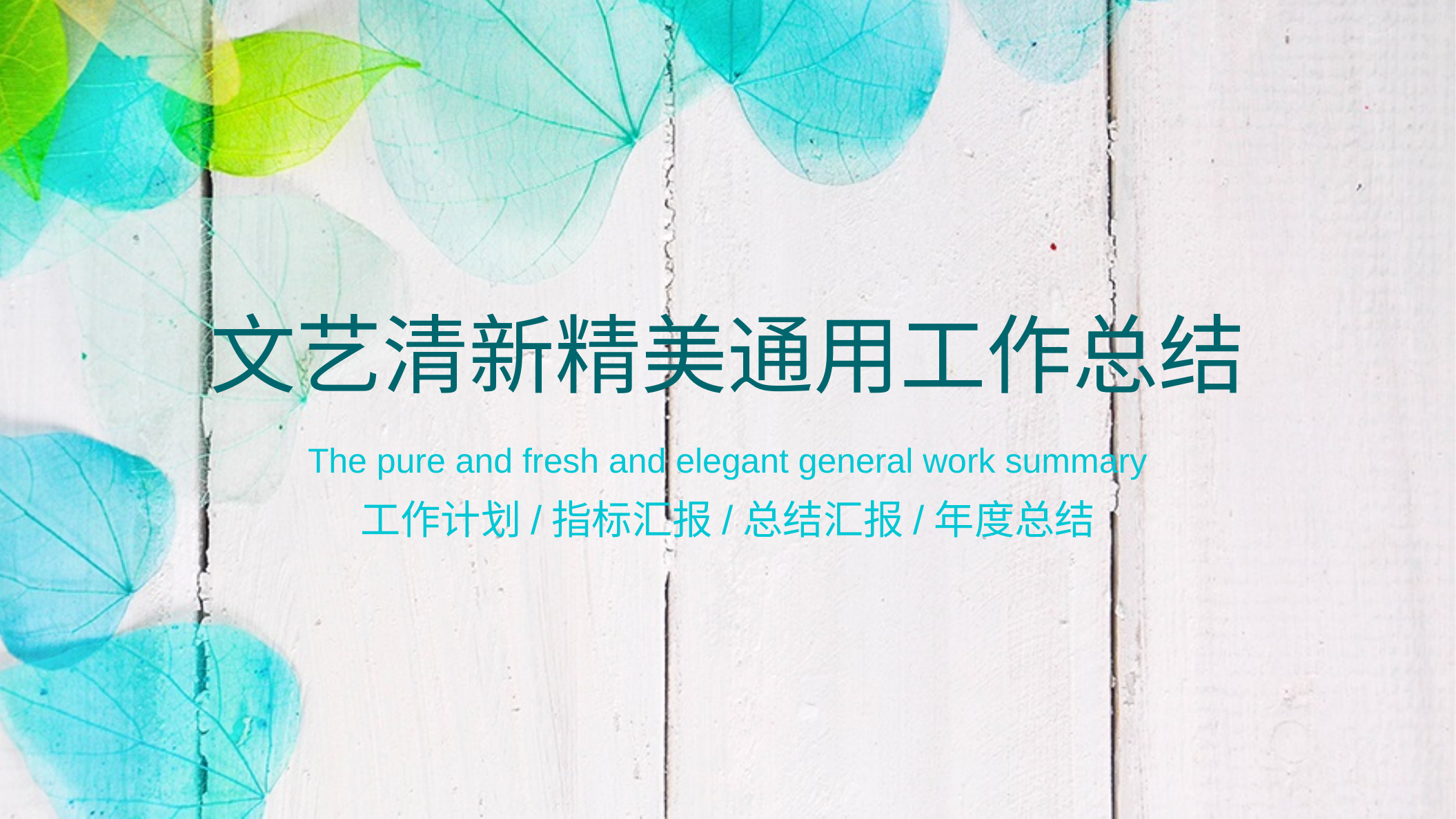

文艺清新精美通用工作总结
The pure and fresh and elegant general work summary
工作计划/指标汇报/总结汇报/年度总结